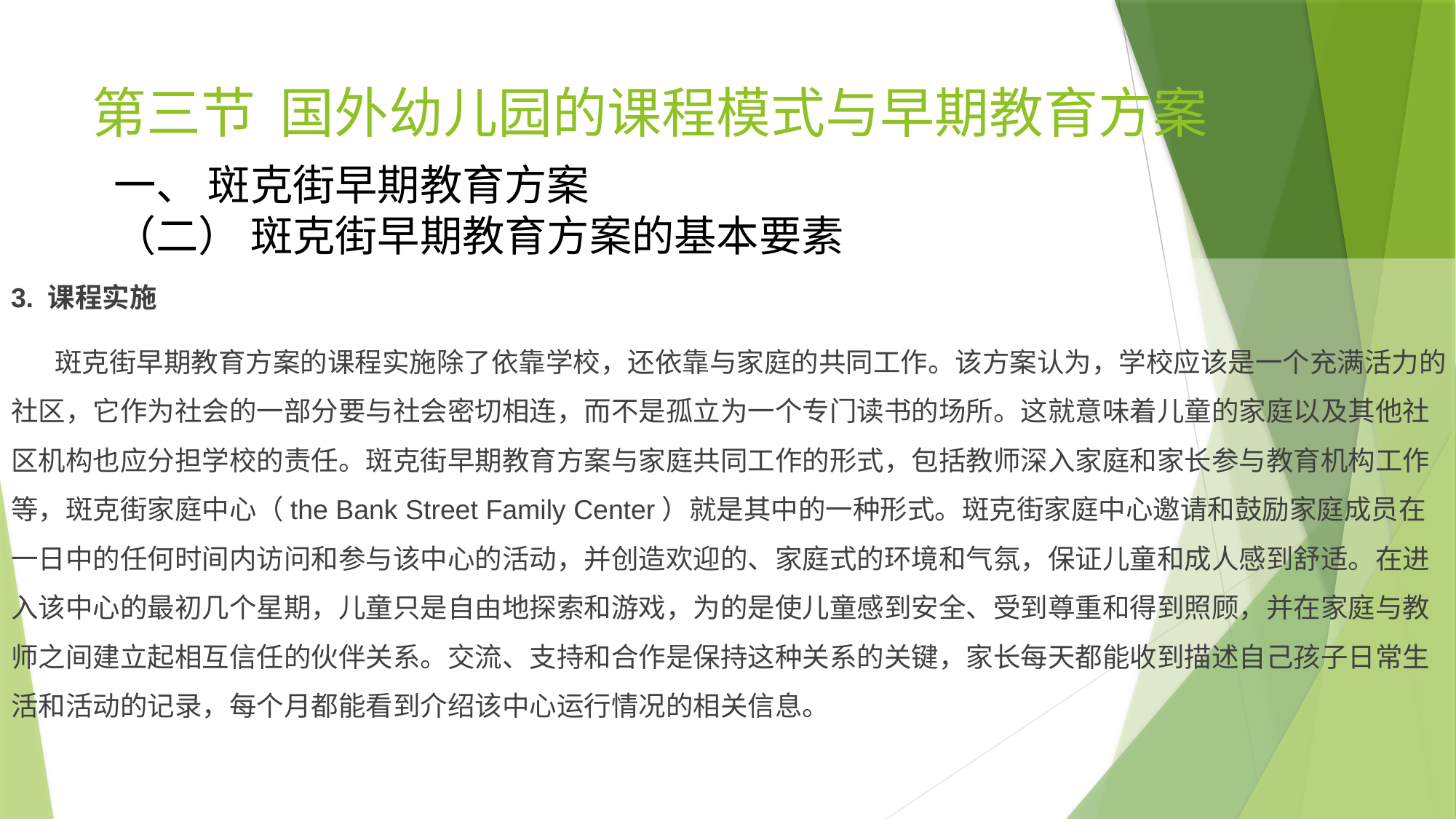

# 第三节  国外幼儿园的课程模式与早期教育方案
一、 斑克街早期教育方案
（二） 斑克街早期教育方案的基本要素
3. 课程实施
      斑克街早期教育方案的课程实施除了依靠学校，还依靠与家庭的共同工作。该方案认为，学校应该是一个充满活力的社区，它作为社会的一部分要与社会密切相连，而不是孤立为一个专门读书的场所。这就意味着儿童的家庭以及其他社区机构也应分担学校的责任。斑克街早期教育方案与家庭共同工作的形式，包括教师深入家庭和家长参与教育机构工作等，斑克街家庭中心（the Bank Street Family Center）就是其中的一种形式。斑克街家庭中心邀请和鼓励家庭成员在一日中的任何时间内访问和参与该中心的活动，并创造欢迎的、家庭式的环境和气氛，保证儿童和成人感到舒适。在进入该中心的最初几个星期，儿童只是自由地探索和游戏，为的是使儿童感到安全、受到尊重和得到照顾，并在家庭与教师之间建立起相互信任的伙伴关系。交流、支持和合作是保持这种关系的关键，家长每天都能收到描述自己孩子日常生活和活动的记录，每个月都能看到介绍该中心运行情况的相关信息。